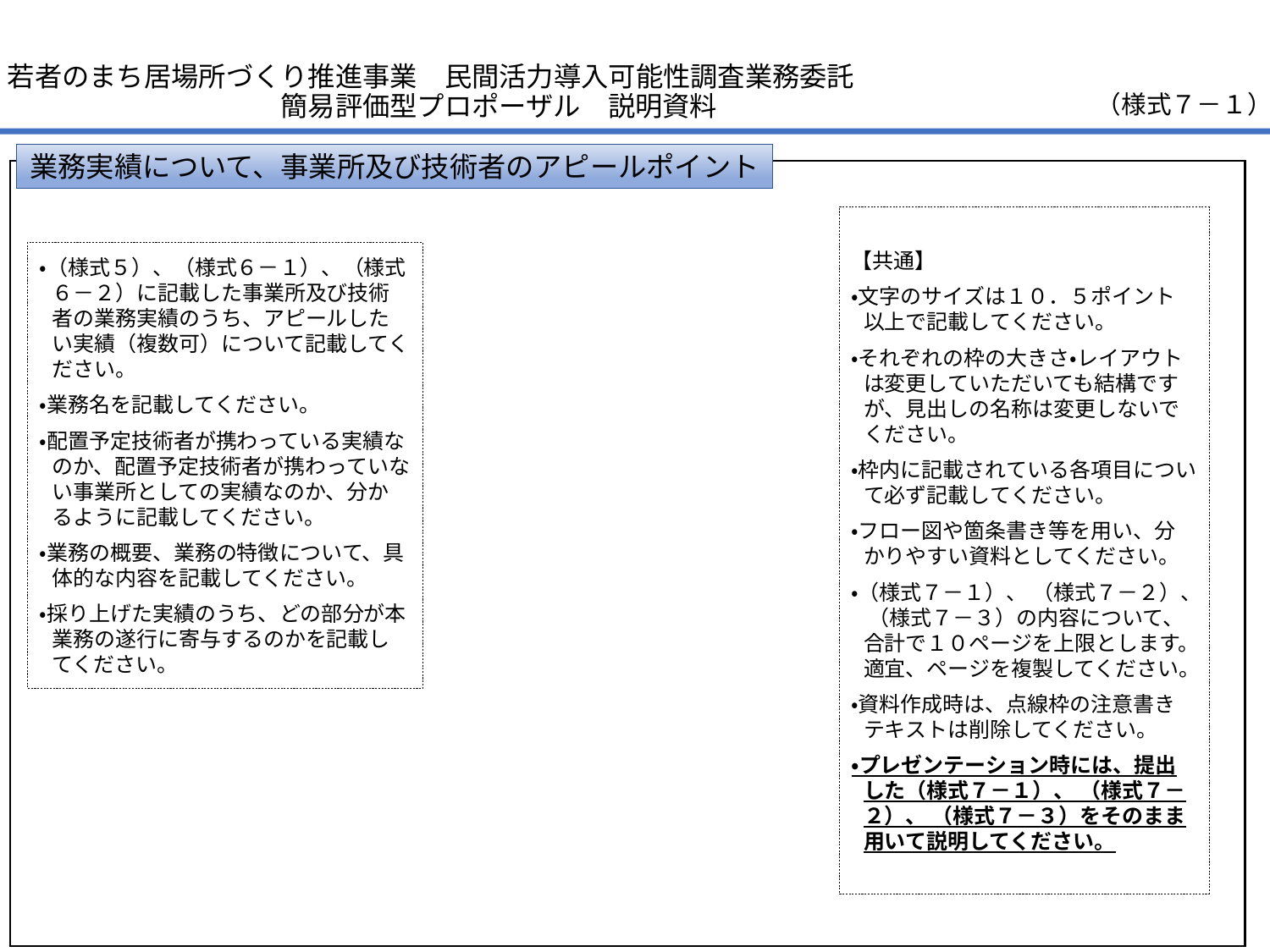

若者のまち居場所づくり推進事業　民間活力導入可能性調査業務委託
　　　　　　　　　　簡易評価型プロポーザル　説明資料
（様式７－１）

業務実績について、事業所及び技術者のアピールポイント

【共通】
・文字のサイズは１０．５ポイント以上で記載してください。
・それぞれの枠の大きさ・レイアウトは変更していただいても結構ですが、見出しの名称は変更しないでください。
・枠内に記載されている各項目について必ず記載してください。
・フロー図や箇条書き等を用い、分かりやすい資料としてください。
・（様式７－１）、 （様式７－２）、 （様式７－３）の内容について、合計で１０ページを上限とします。適宜、ページを複製してください。
・資料作成時は、点線枠の注意書きテキストは削除してください。
・プレゼンテーション時には、提出した（様式７－１）、 （様式７－２）、 （様式７－３）をそのまま用いて説明してください。
・（様式５）、（様式６－１）、（様式６－２）に記載した事業所及び技術者の業務実績のうち、アピールしたい実績（複数可）について記載してください。
・業務名を記載してください。
・配置予定技術者が携わっている実績なのか、配置予定技術者が携わっていない事業所としての実績なのか、分かるように記載してください。
・業務の概要、業務の特徴について、具体的な内容を記載してください。
・採り上げた実績のうち、どの部分が本業務の遂行に寄与するのかを記載してください。